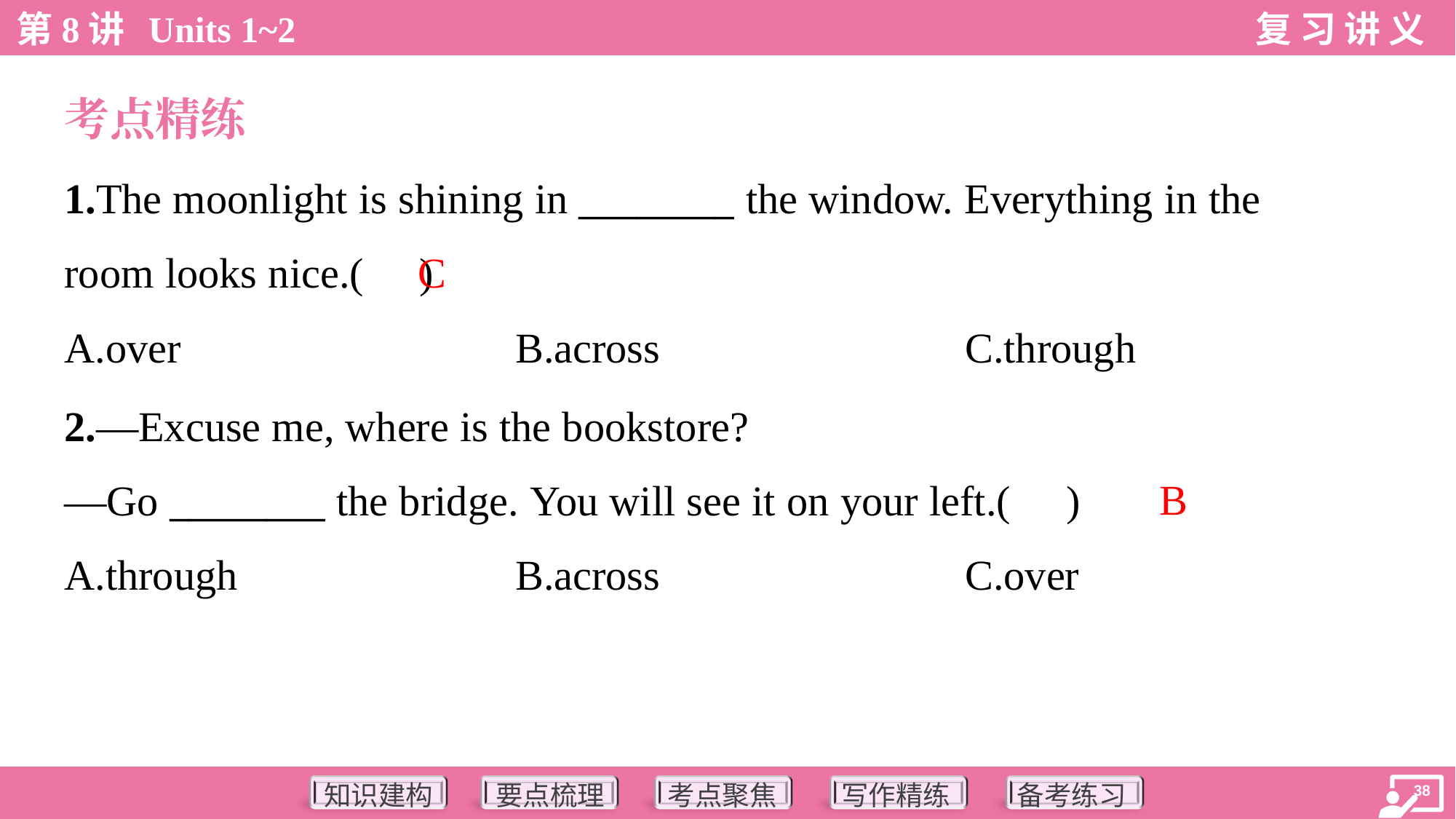

考点精练
1.The moonlight is shining in ________ the window. Everything in the
room looks nice.(     )
C
A.over	B.across	C.through
2.—Excuse me, where is the bookstore?
—Go ________ the bridge. You will see it on your left.(     )
B
A.through	B.across	C.over